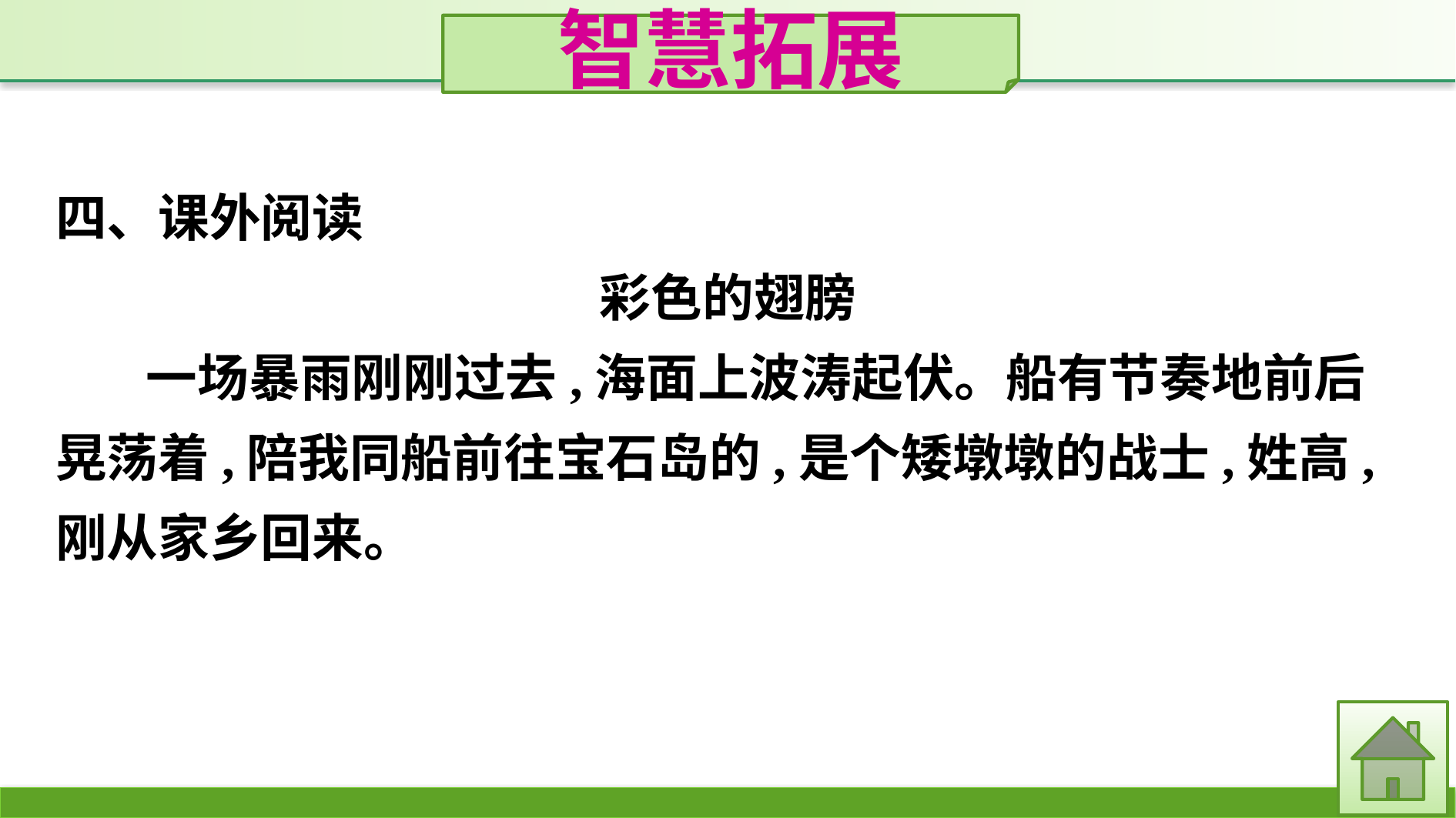

智慧拓展
四、课外阅读
彩色的翅膀
一场暴雨刚刚过去,海面上波涛起伏。船有节奏地前后晃荡着,陪我同船前往宝石岛的,是个矮墩墩的战士,姓高,刚从家乡回来。